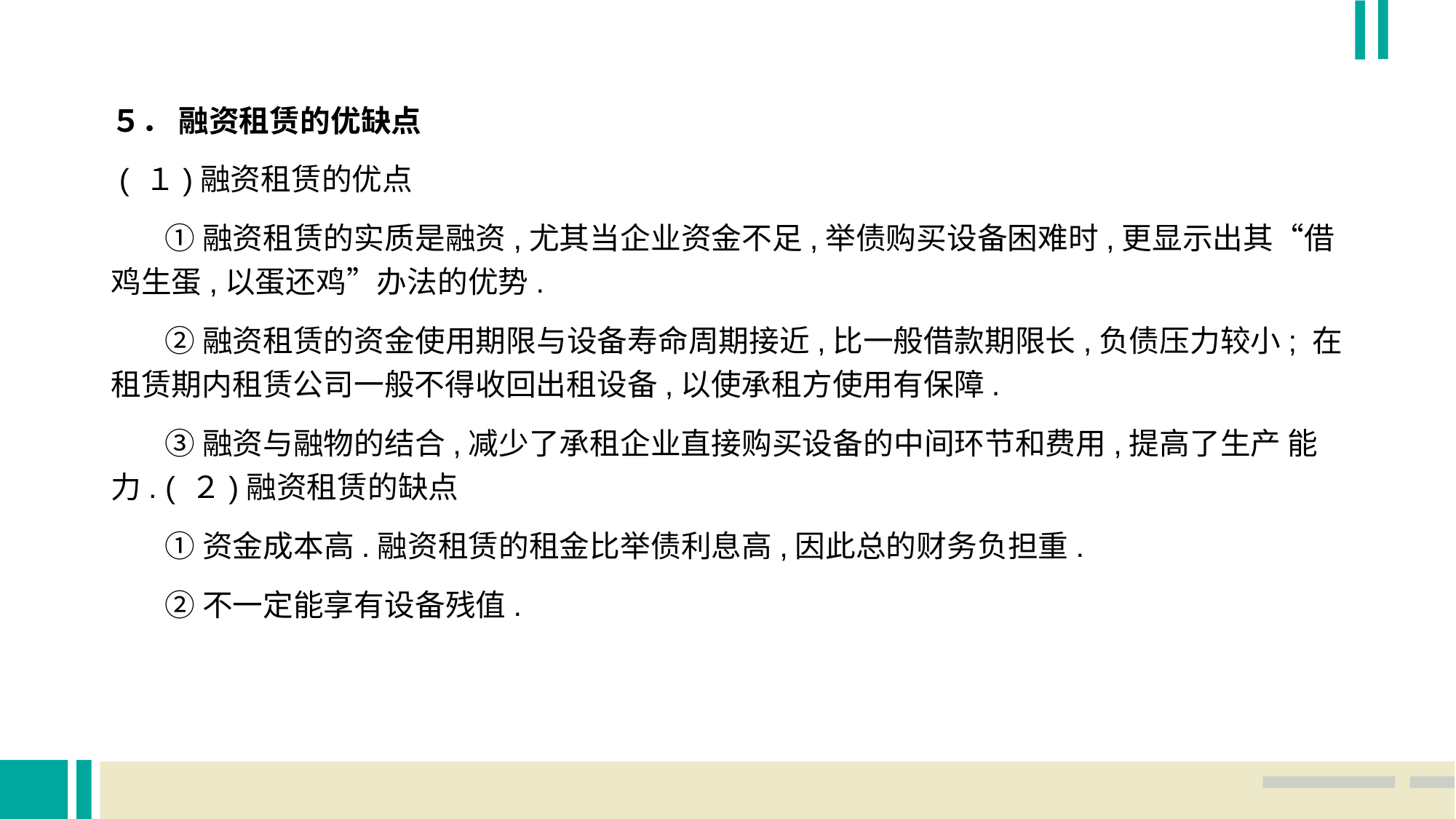

５． 融资租赁的优缺点
 ( １)融资租赁的优点
        ①融资租赁的实质是融资,尤其当企业资金不足,举债购买设备困难时,更显示出其“借 鸡生蛋,以蛋还鸡”办法的优势.
        ②融资租赁的资金使用期限与设备寿命周期接近,比一般借款期限长,负债压力较小; 在租赁期内租赁公司一般不得收回出租设备,以使承租方使用有保障.
        ③融资与融物的结合,减少了承租企业直接购买设备的中间环节和费用,提高了生产 能力. ( ２)融资租赁的缺点
        ①资金成本高.融资租赁的租金比举债利息高,因此总的财务负担重.
        ②不一定能享有设备残值.